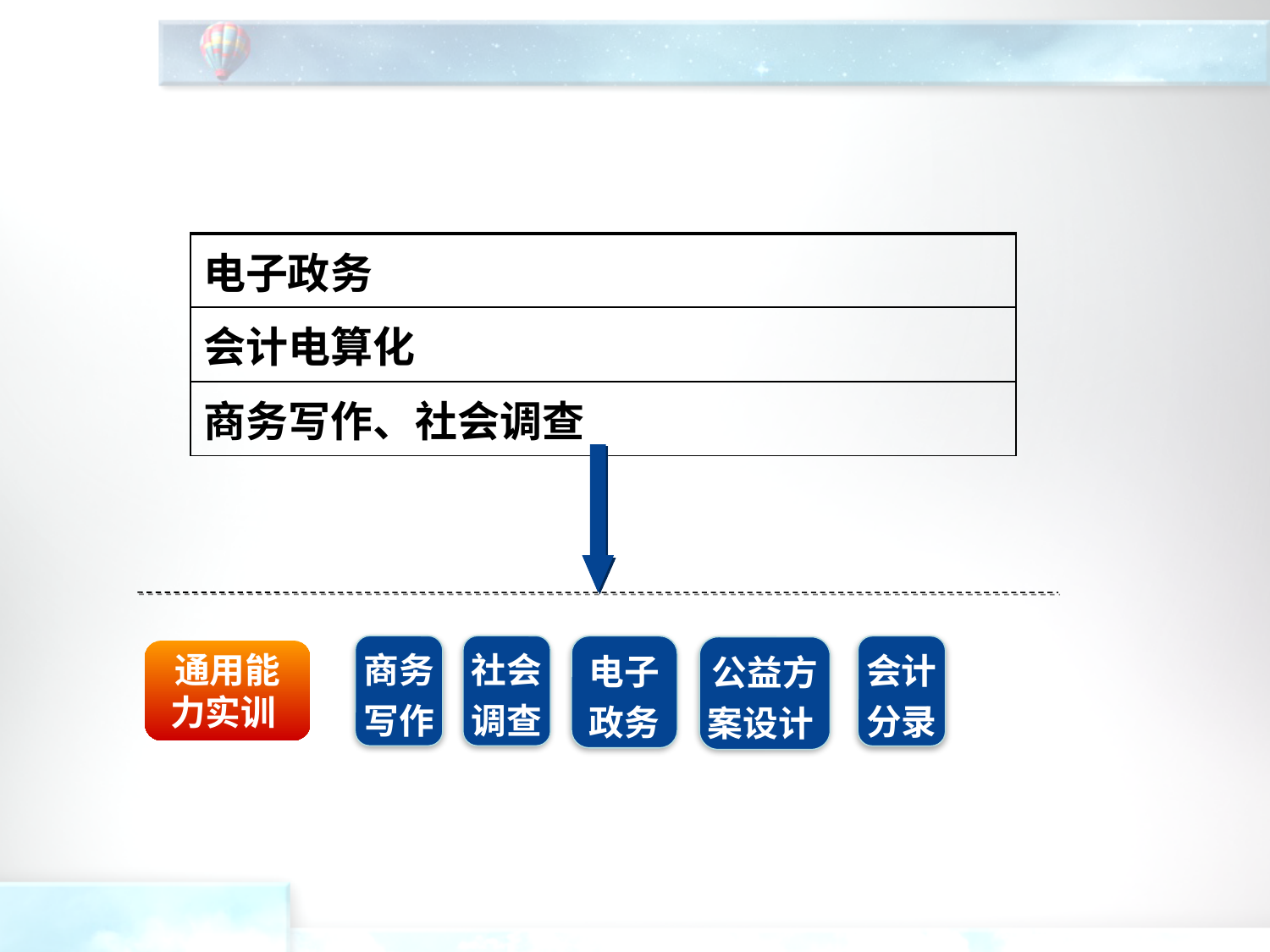

| 电子政务 |
| --- |
| 会计电算化 |
| 商务写作、社会调查 |

商务写作
社会调查
电子政务
会计分录
公益方案设计
通用能力实训